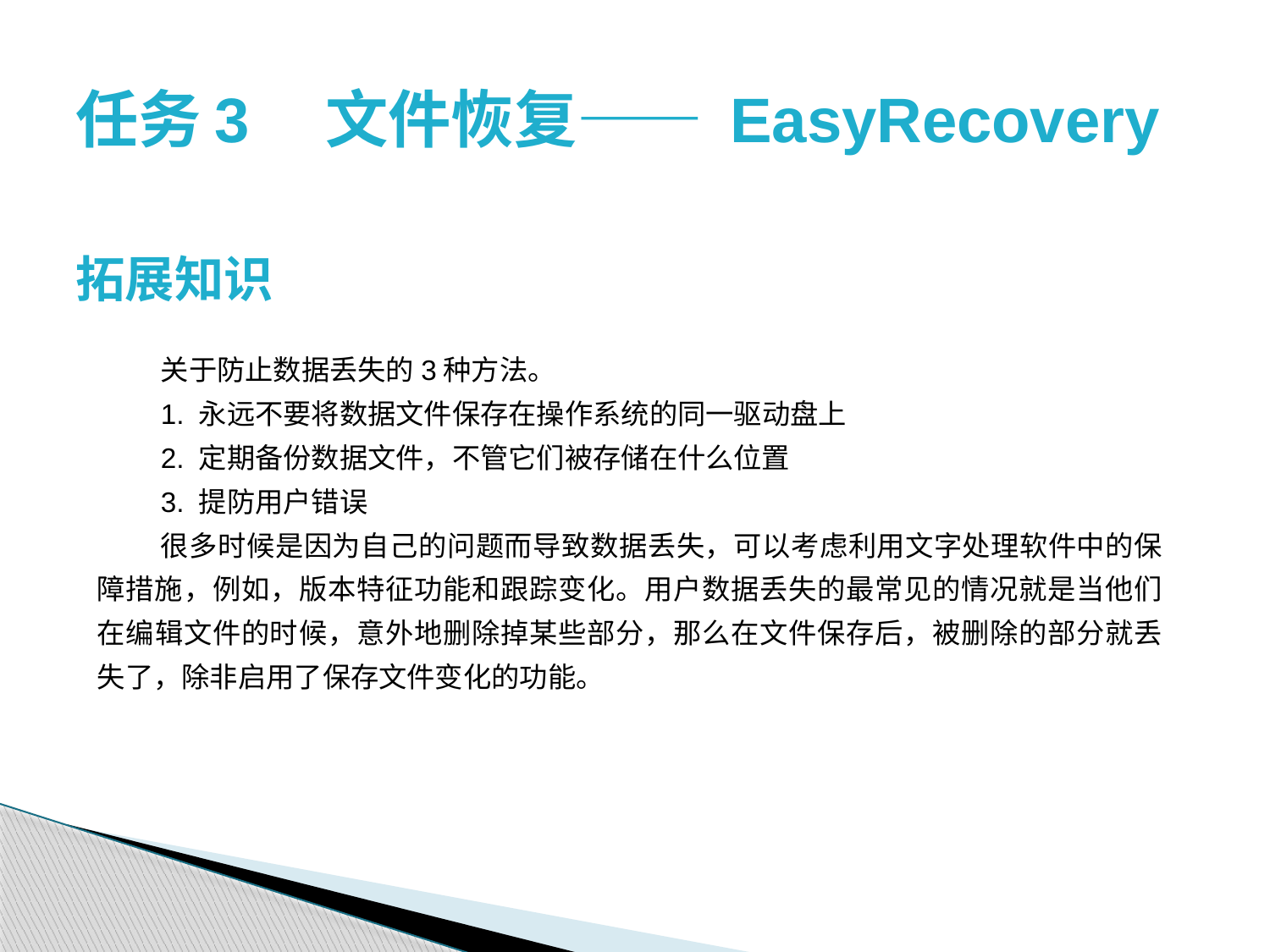

# 任务3　文件恢复—— EasyRecovery
拓展知识
关于防止数据丢失的3种方法。
1. 永远不要将数据文件保存在操作系统的同一驱动盘上
2. 定期备份数据文件，不管它们被存储在什么位置
3. 提防用户错误
很多时候是因为自己的问题而导致数据丢失，可以考虑利用文字处理软件中的保障措施，例如，版本特征功能和跟踪变化。用户数据丢失的最常见的情况就是当他们在编辑文件的时候，意外地删除掉某些部分，那么在文件保存后，被删除的部分就丢失了，除非启用了保存文件变化的功能。